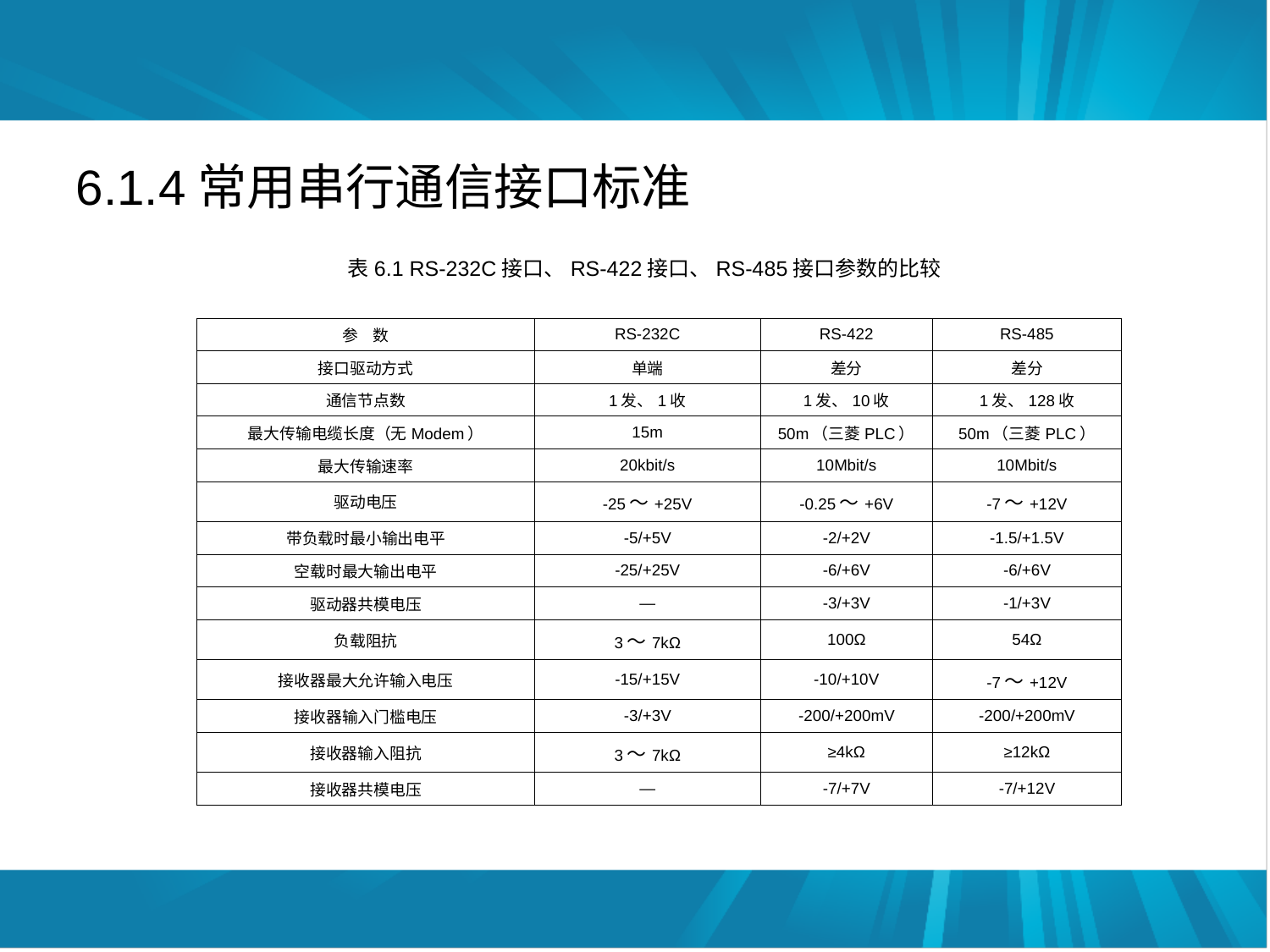

#
6.1.4常用串行通信接口标准
表6.1 RS-232C接口、RS-422接口、RS-485接口参数的比较
| 参 数 | RS-232C | RS-422 | RS-485 |
| --- | --- | --- | --- |
| 接口驱动方式 | 单端 | 差分 | 差分 |
| 通信节点数 | 1发、1收 | 1发、10收 | 1发、128收 |
| 最大传输电缆长度（无Modem） | 15m | 50m（三菱PLC） | 50m（三菱PLC） |
| 最大传输速率 | 20kbit/s | 10Mbit/s | 10Mbit/s |
| 驱动电压 | -25～+25V | -0.25～+6V | -7～+12V |
| 带负载时最小输出电平 | -5/+5V | -2/+2V | -1.5/+1.5V |
| 空载时最大输出电平 | -25/+25V | -6/+6V | -6/+6V |
| 驱动器共模电压 | — | -3/+3V | -1/+3V |
| 负载阻抗 | 3～7kΩ | 100Ω | 54Ω |
| 接收器最大允许输入电压 | -15/+15V | -10/+10V | -7～+12V |
| 接收器输入门槛电压 | -3/+3V | -200/+200mV | -200/+200mV |
| 接收器输入阻抗 | 3～7kΩ | ≥4kΩ | ≥12kΩ |
| 接收器共模电压 | — | -7/+7V | -7/+12V |